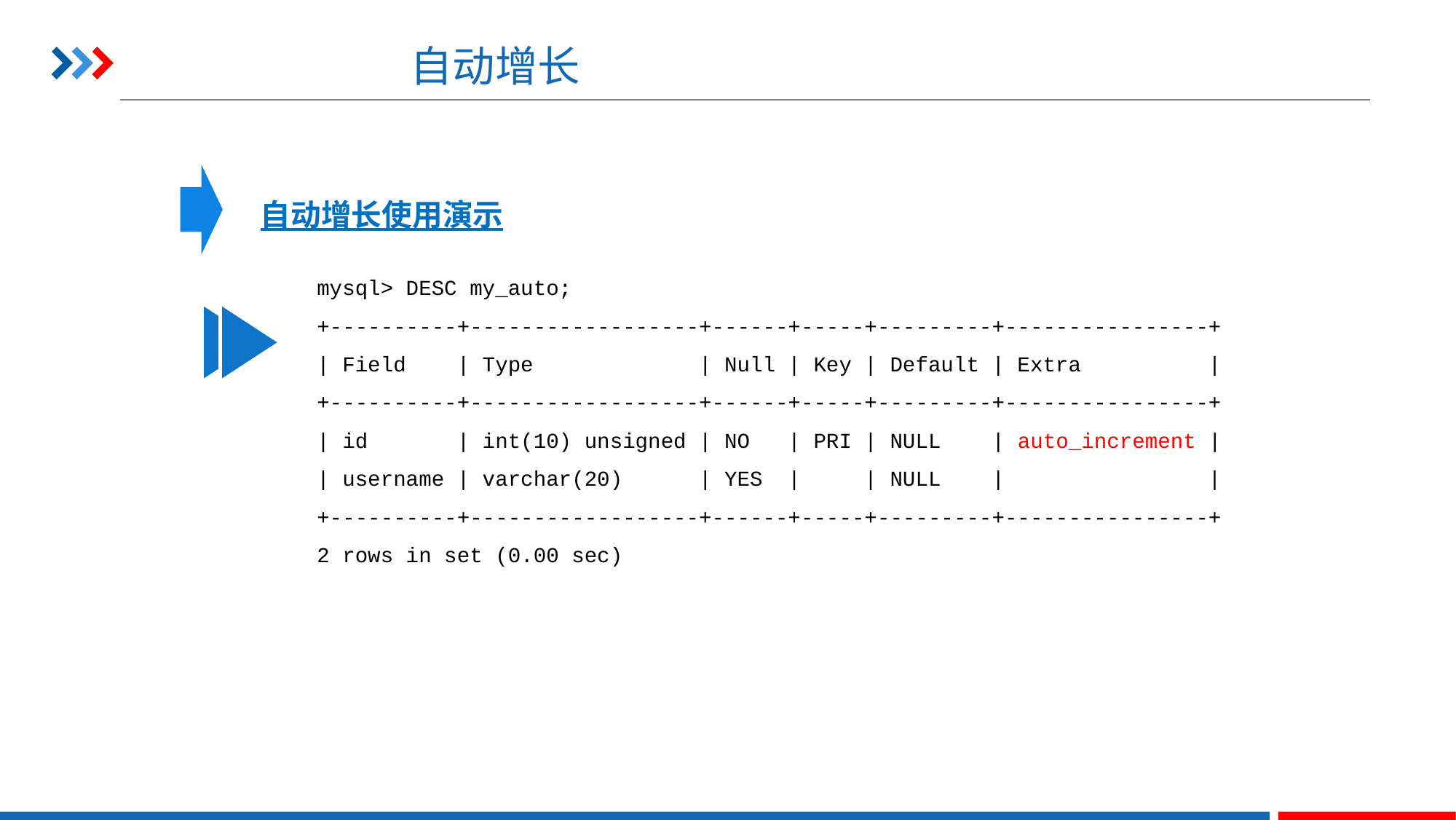

# 自动增长

自动增长使用演示
mysql> DESC my_auto;
+----------+------------------+------+-----+---------+----------------+
| Field    | Type             | Null | Key | Default | Extra          |
+----------+------------------+------+-----+---------+----------------+
| id       | int(10) unsigned | NO   | PRI | NULL    | auto_increment |
| username | varchar(20)      | YES  |     | NULL    |                |
+----------+------------------+------+-----+---------+----------------+
2 rows in set (0.00 sec)